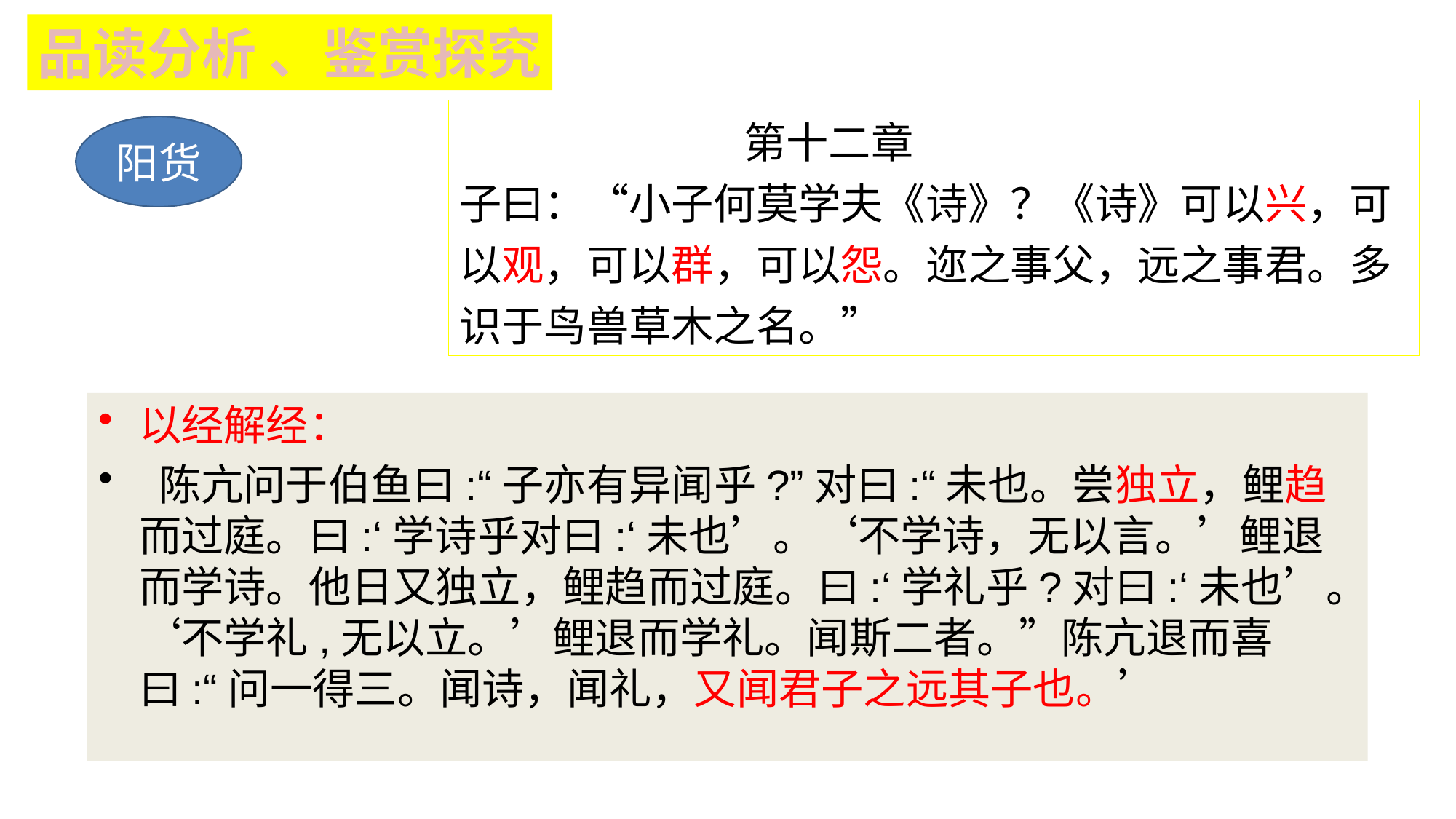

品读分析 、鉴赏探究
                             第十二章
子曰：“小子何莫学夫《诗》？《诗》可以兴，可以观，可以群，可以怨。迩之事父，远之事君。多识于鸟兽草木之名。”
阳货
以经解经：
 陈亢问于伯鱼曰:“子亦有异闻乎?”对曰:“未也。尝独立，鲤趋而过庭。曰:‘学诗乎对曰:‘未也’。‘不学诗，无以言。’鲤退而学诗。他日又独立，鲤趋而过庭。曰:‘学礼乎?对曰:‘未也’。‘不学礼,无以立。’鲤退而学礼。闻斯二者。”陈亢退而喜曰:“问一得三。闻诗，闻礼，又闻君子之远其子也。’